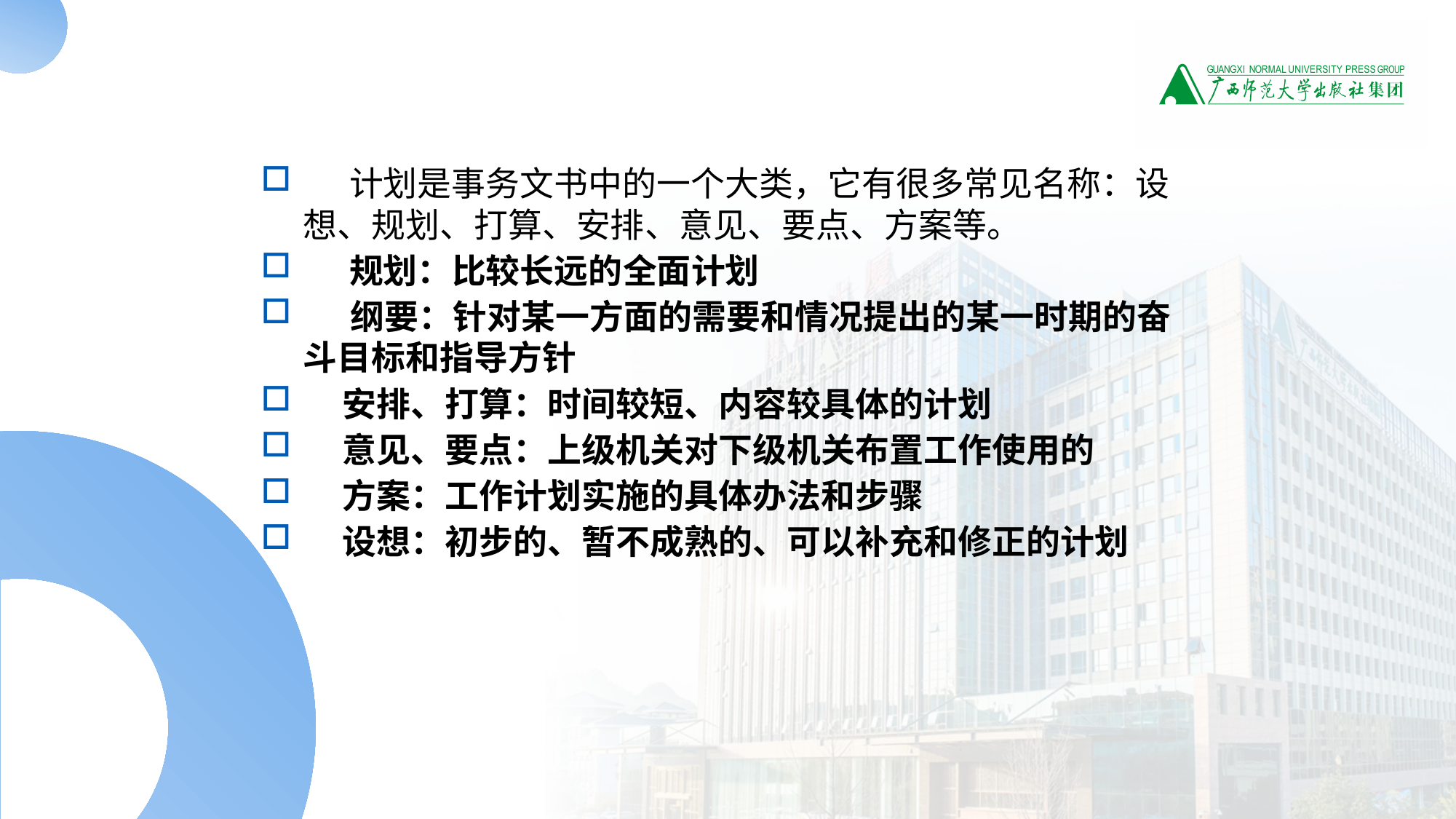

计划是事务文书中的一个大类，它有很多常见名称：设想、规划、打算、安排、意见、要点、方案等。
     规划：比较长远的全面计划
     纲要：针对某一方面的需要和情况提出的某一时期的奋斗目标和指导方针
    安排、打算：时间较短、内容较具体的计划
    意见、要点：上级机关对下级机关布置工作使用的
    方案：工作计划实施的具体办法和步骤
    设想：初步的、暂不成熟的、可以补充和修正的计划